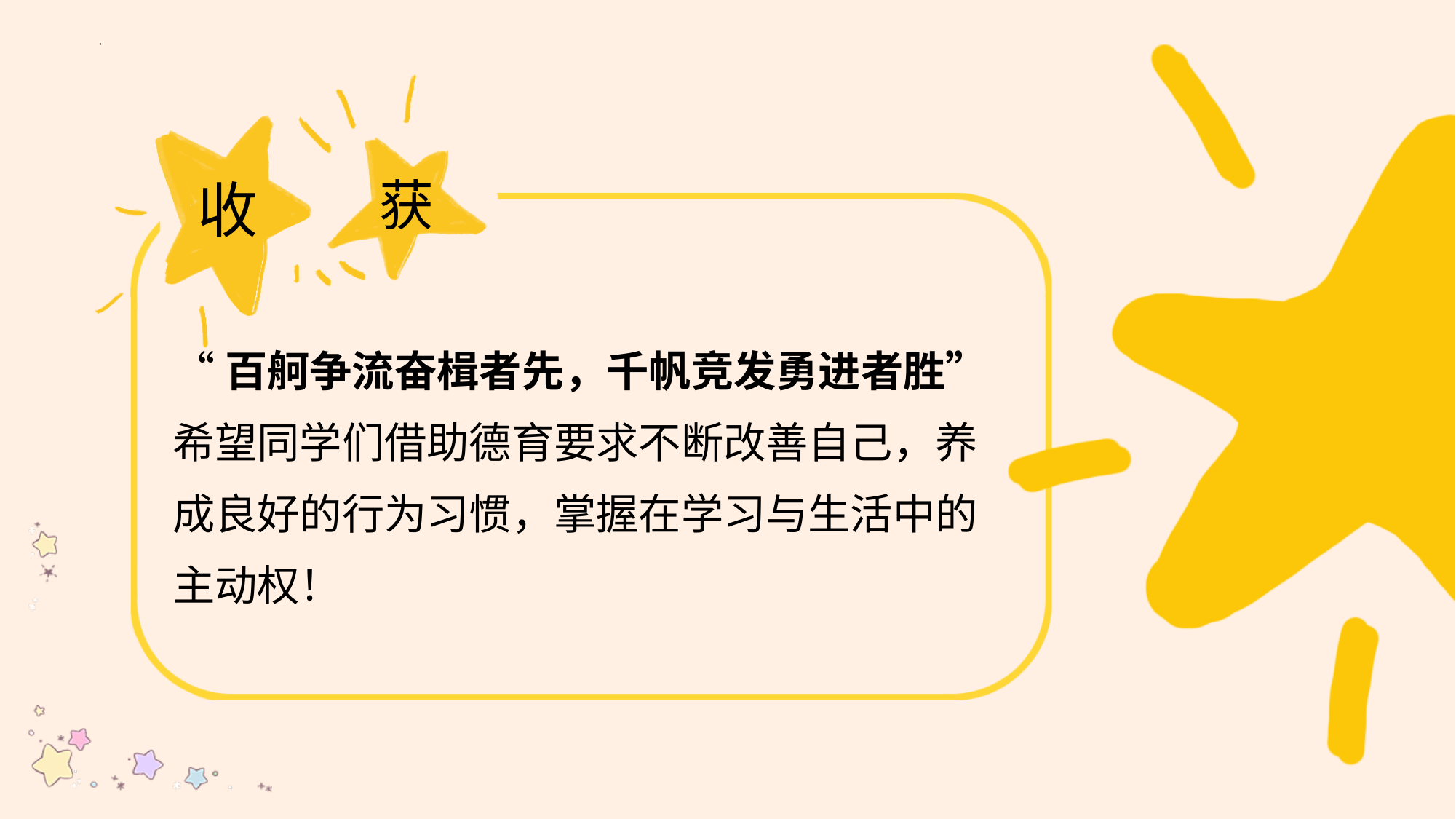

获
收
“百舸争流奋楫者先，千帆竞发勇进者胜”
希望同学们借助德育要求不断改善自己，养成良好的行为习惯，掌握在学习与生活中的主动权！